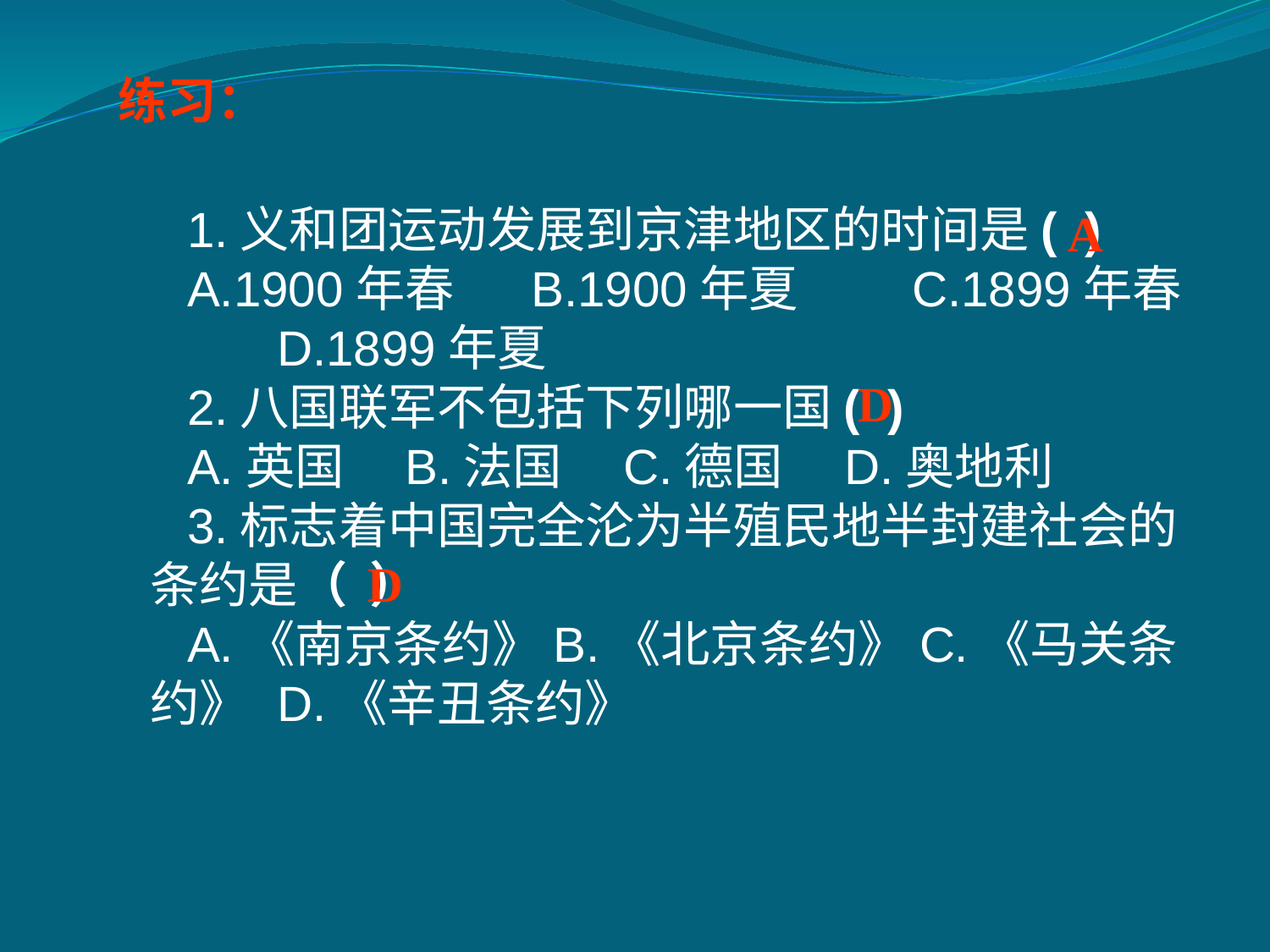

练习：
A
1.义和团运动发展到京津地区的时间是(  )
A.1900年春	B.1900年夏	C.1899年春	D.1899年夏
2.八国联军不包括下列哪一国(  )
A.英国　B.法国　C.德国　D.奥地利
3.标志着中国完全沦为半殖民地半封建社会的条约是（  ）
A.《南京条约》B.《北京条约》C.《马关条约》	D.《辛丑条约》
D
D